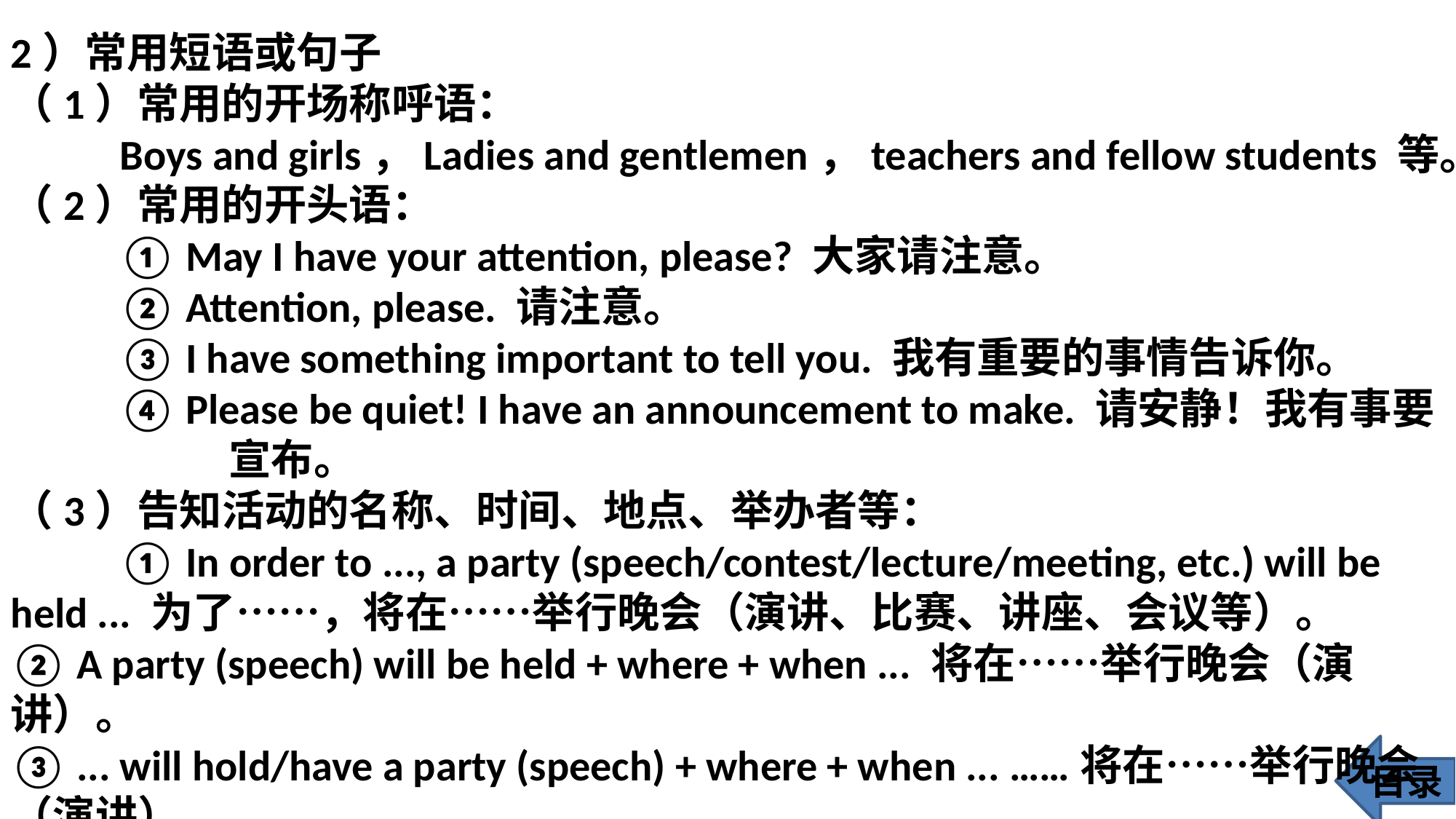

2）常用短语或句子
（1）常用的开场称呼语：
        	Boys and girls，Ladies and gentlemen，teachers and fellow students 等。
（2）常用的开头语：
      	① May I have your attention, please? 大家请注意。
      	② Attention, please. 请注意。
      	③ I have something important to tell you. 我有重要的事情告诉你。
     	④ Please be quiet! I have an announcement to make. 请安静！我有事要		宣布。
（3）告知活动的名称、时间、地点、举办者等：
      	① In order to ..., a party (speech/contest/lecture/meeting, etc.) will be 	held ... 为了……，将在……举行晚会（演讲、比赛、讲座、会议等）。
② A party (speech) will be held + where + when ... 将在……举行晚会（演	讲）。
③ ... will hold/have a party (speech) + where + when ... ……将在……举行晚会（演讲）。
目录
63